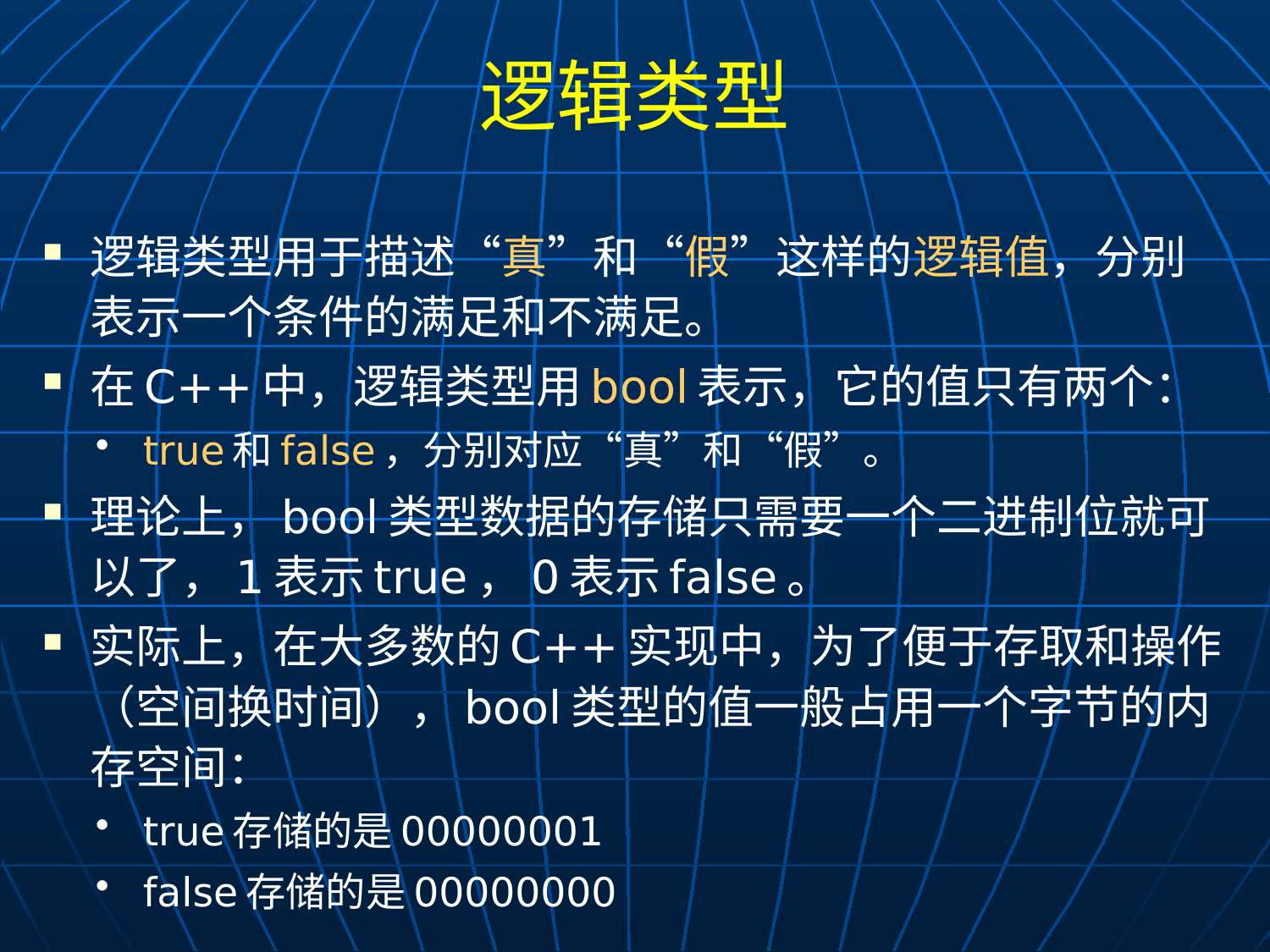

# 逻辑类型
逻辑类型用于描述“真”和“假”这样的逻辑值，分别表示一个条件的满足和不满足。
在C++中，逻辑类型用bool表示，它的值只有两个：
true和false，分别对应“真”和“假”。
理论上，bool类型数据的存储只需要一个二进制位就可以了，1表示true，0表示false。
实际上，在大多数的C++实现中，为了便于存取和操作（空间换时间），bool类型的值一般占用一个字节的内存空间：
true存储的是00000001
false存储的是00000000